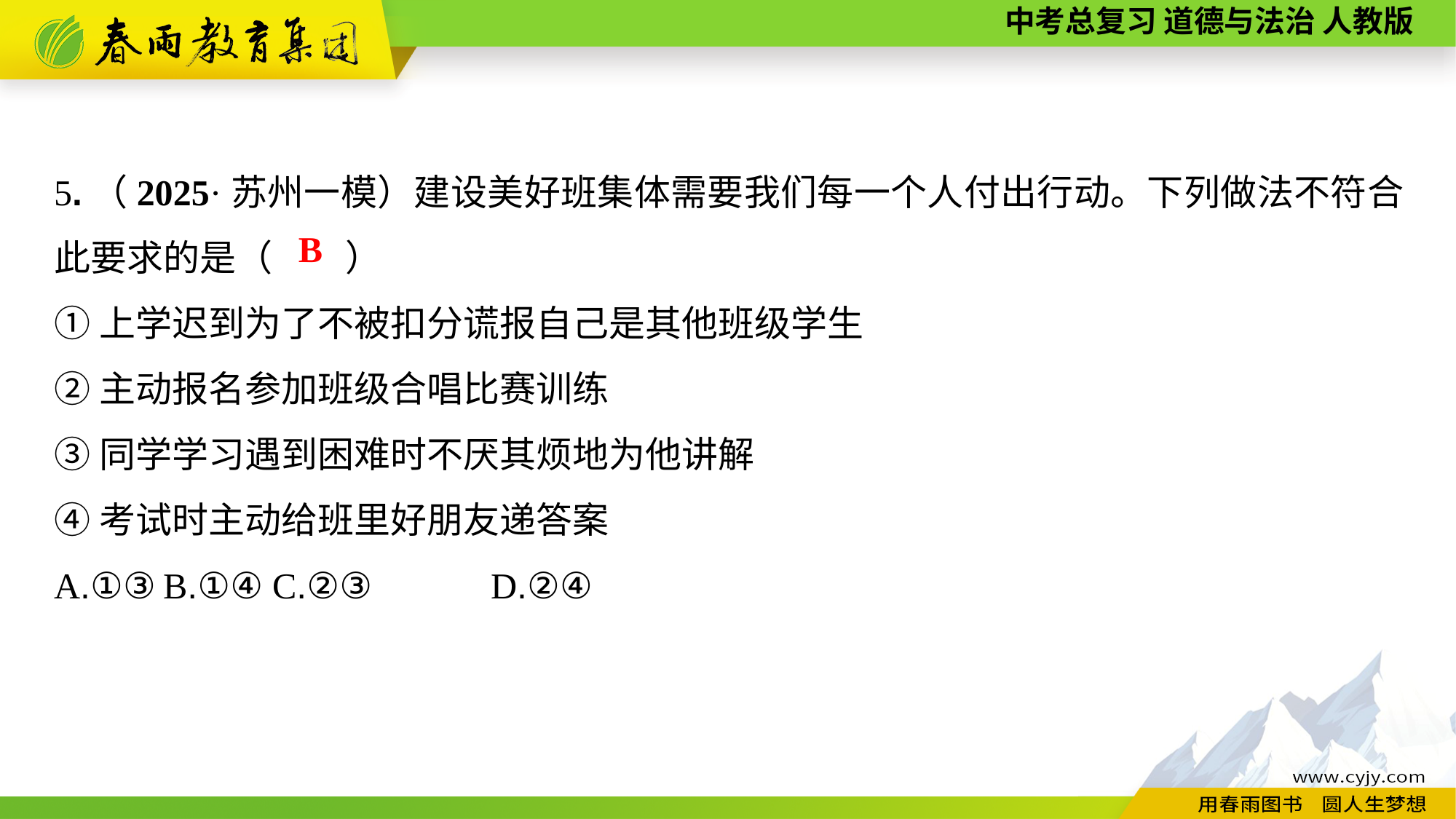

5.（2025·苏州一模）建设美好班集体需要我们每一个人付出行动。下列做法不符合此要求的是（　　）
①上学迟到为了不被扣分谎报自己是其他班级学生
②主动报名参加班级合唱比赛训练
③同学学习遇到困难时不厌其烦地为他讲解
④考试时主动给班里好朋友递答案
A.①③	B.①④	C.②③		D.②④
B